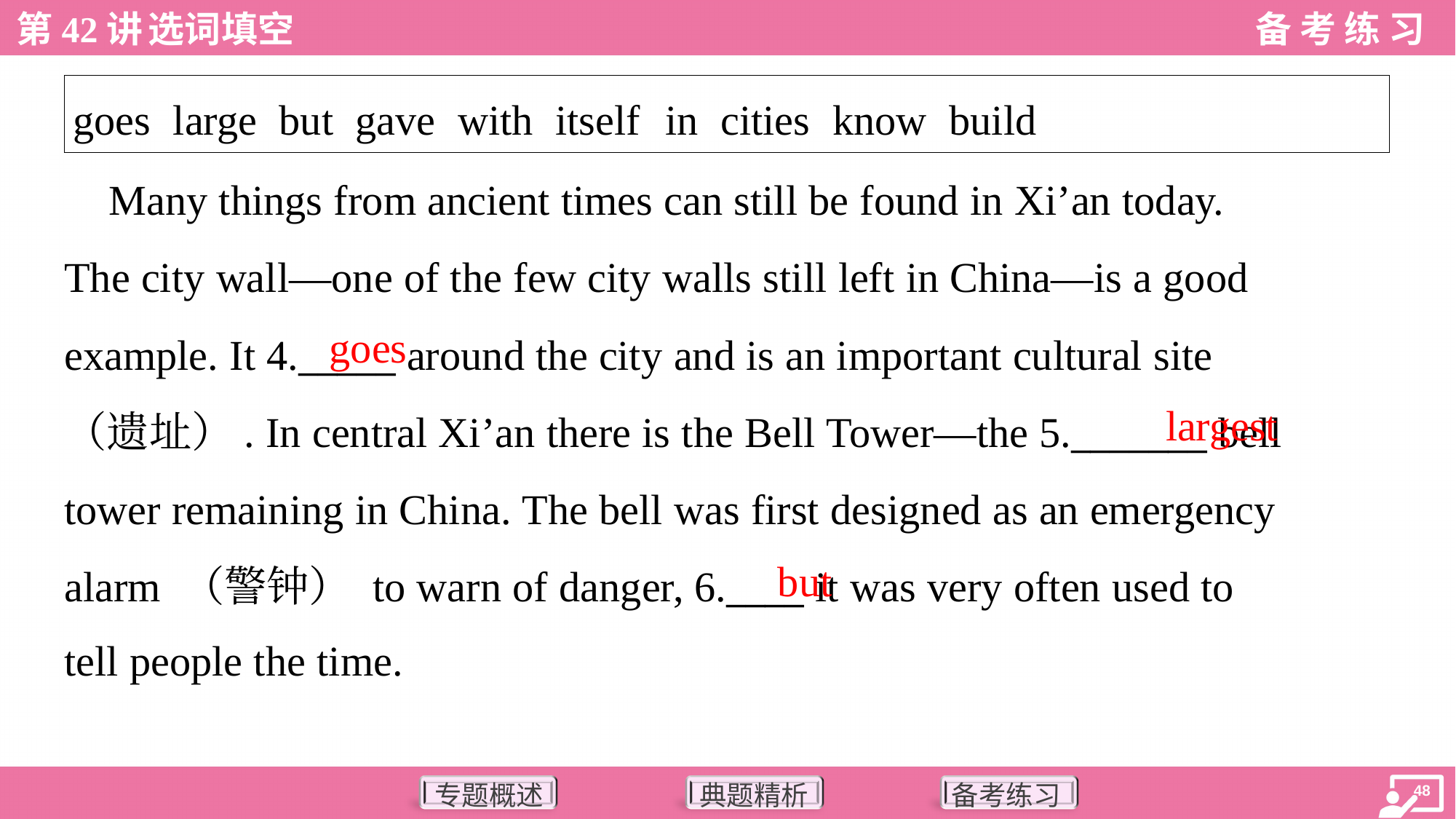

| goes large but gave with itself in cities know build |
| --- |
    Many things from ancient times can still be found in Xi’an today.
The city wall—one of the few city walls still left in China—is a good
example. It 4._____ around the city and is an important cultural site
（遗址）. In central Xi’an there is the Bell Tower—the 5._______ bell
tower remaining in China. The bell was first designed as an emergency
alarm （警钟） to warn of danger, 6.____ it was very often used to
tell people the time.
goes
largest
but